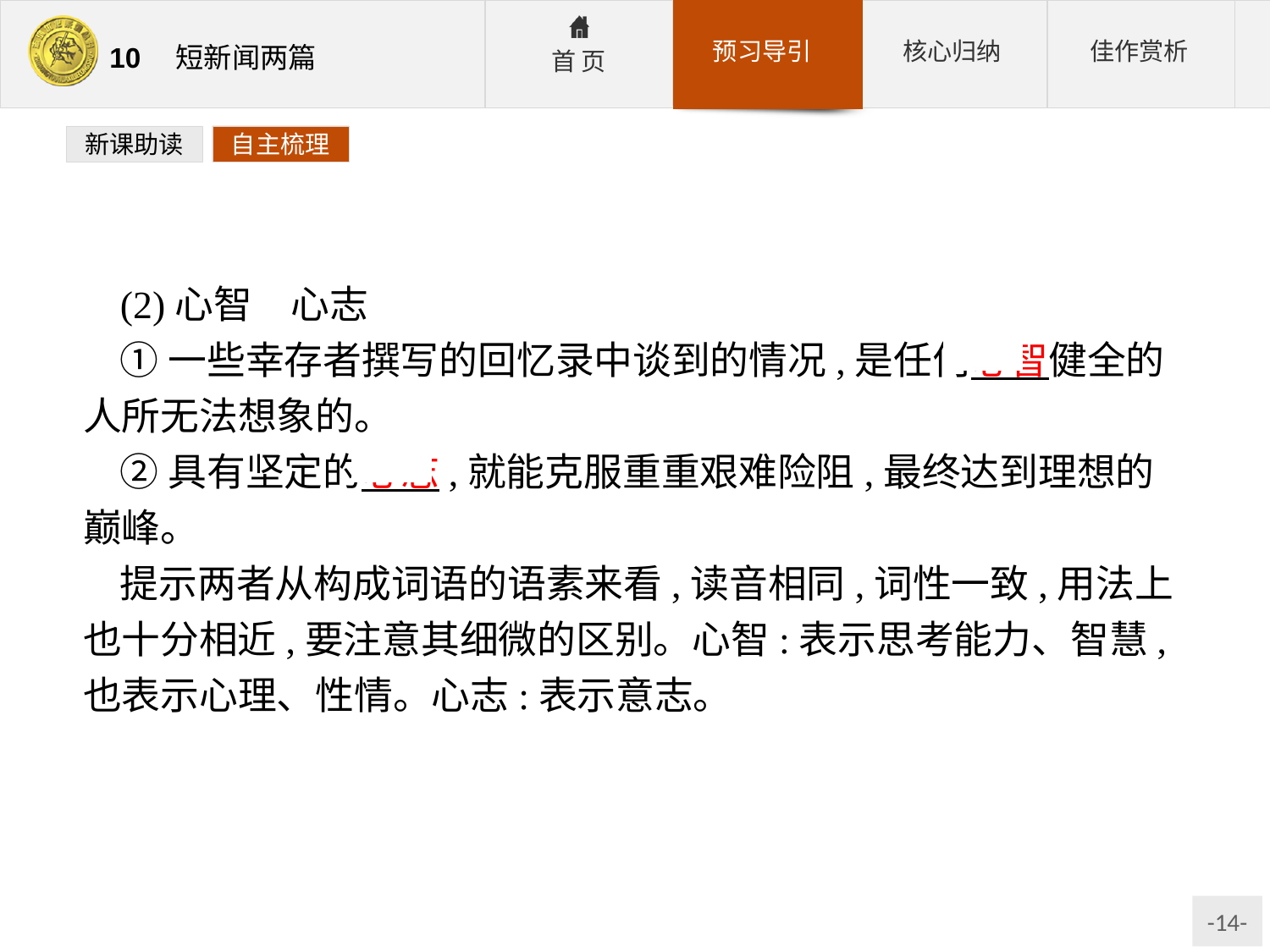

新课助读
自主梳理
(2)心智　心志
①一些幸存者撰写的回忆录中谈到的情况,是任何心智健全的人所无法想象的。
②具有坚定的心志,就能克服重重艰难险阻,最终达到理想的巅峰。
提示两者从构成词语的语素来看,读音相同,词性一致,用法上也十分相近,要注意其细微的区别。心智:表示思考能力、智慧,也表示心理、性情。心志:表示意志。